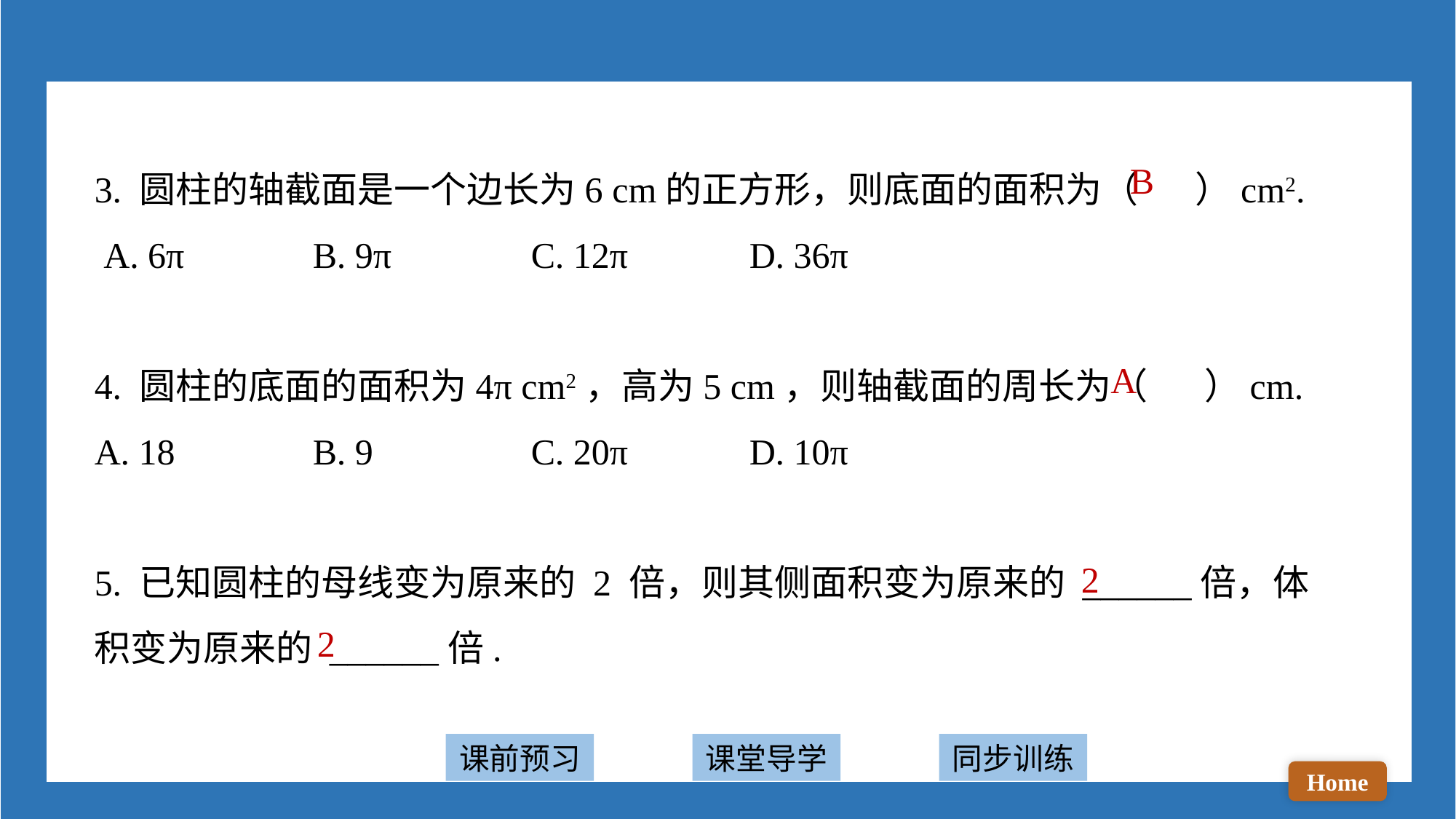

3. 圆柱的轴截面是一个边长为6 cm的正方形，则底面的面积为（       ）cm2.
 A. 6π 		B. 9π 		C. 12π 		D. 36π

4. 圆柱的底面的面积为4π cm2，高为5 cm，则轴截面的周长为（       ）cm.
A. 18 		B. 9 		C. 20π 		D. 10π

5. 已知圆柱的母线变为原来的 2 倍，则其侧面积变为原来的 ______倍，体积变为原来的 ______倍.
B
A
2
2